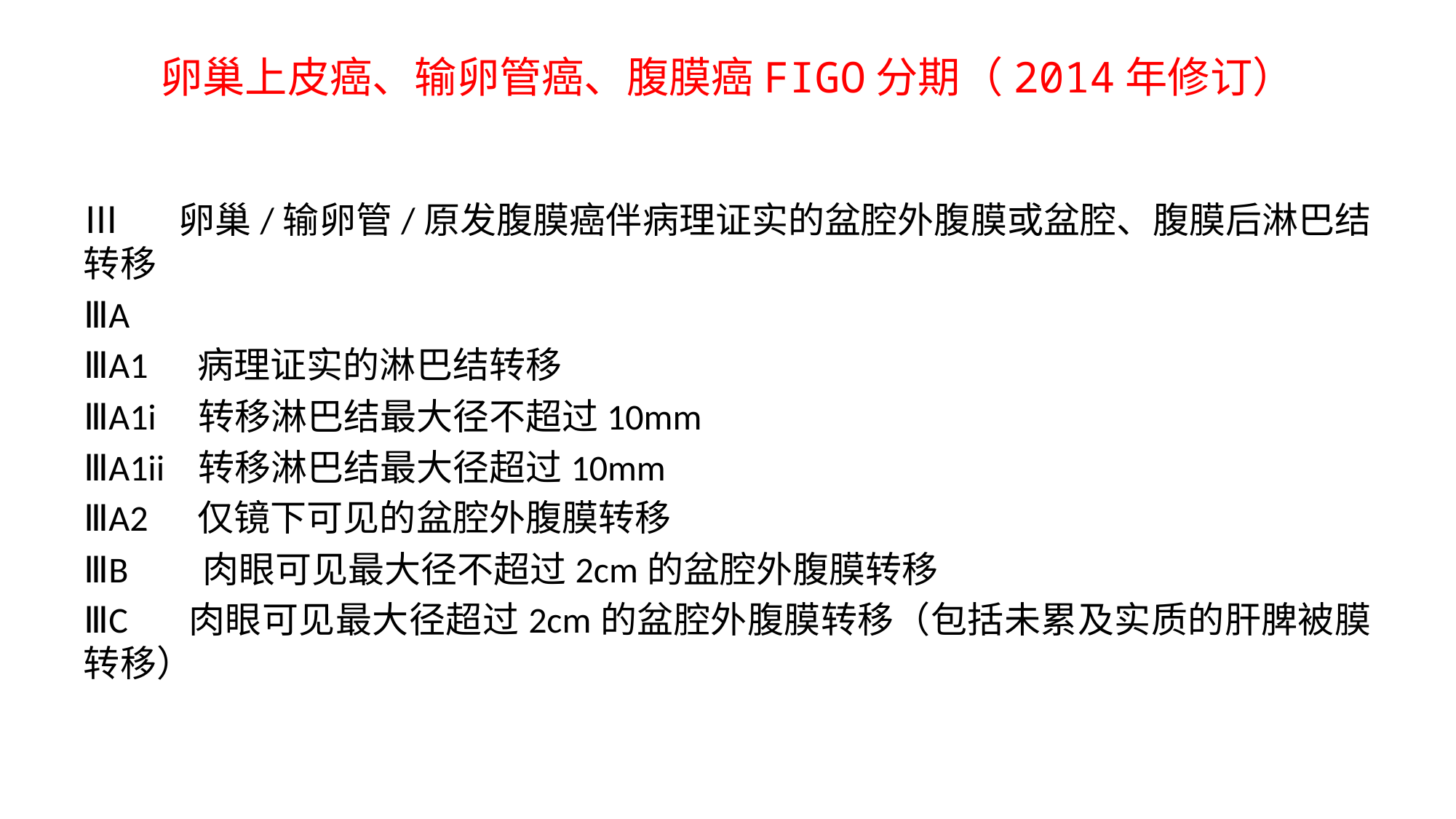

# 卵巢上皮癌、输卵管癌、腹膜癌FIGO分期（2014年修订）
Ⅲ      卵巢/输卵管/原发腹膜癌伴病理证实的盆腔外腹膜或盆腔、腹膜后淋巴结转移
ⅢA
ⅢA1     病理证实的淋巴结转移
ⅢA1i    转移淋巴结最大径不超过10mm
ⅢA1ii   转移淋巴结最大径超过10mm
ⅢA2     仅镜下可见的盆腔外腹膜转移
ⅢB        肉眼可见最大径不超过2cm的盆腔外腹膜转移
ⅢC      肉眼可见最大径超过2cm的盆腔外腹膜转移（包括未累及实质的肝脾被膜转移）